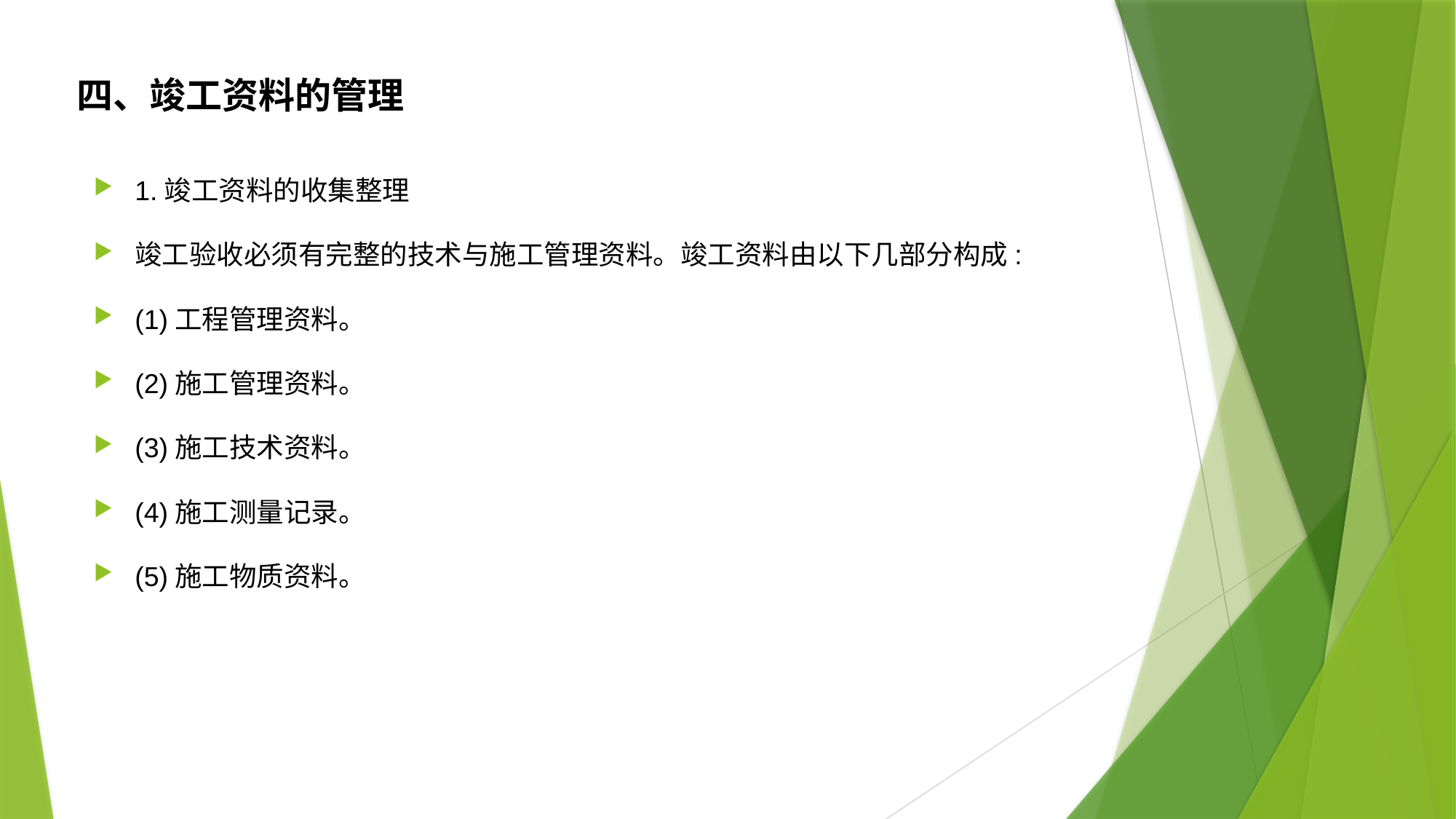

四、竣工资料的管理
1.竣工资料的收集整理
竣工验收必须有完整的技术与施工管理资料。竣工资料由以下几部分构成:
(1)工程管理资料。
(2)施工管理资料。
(3)施工技术资料。
(4)施工测量记录。
(5)施工物质资料。